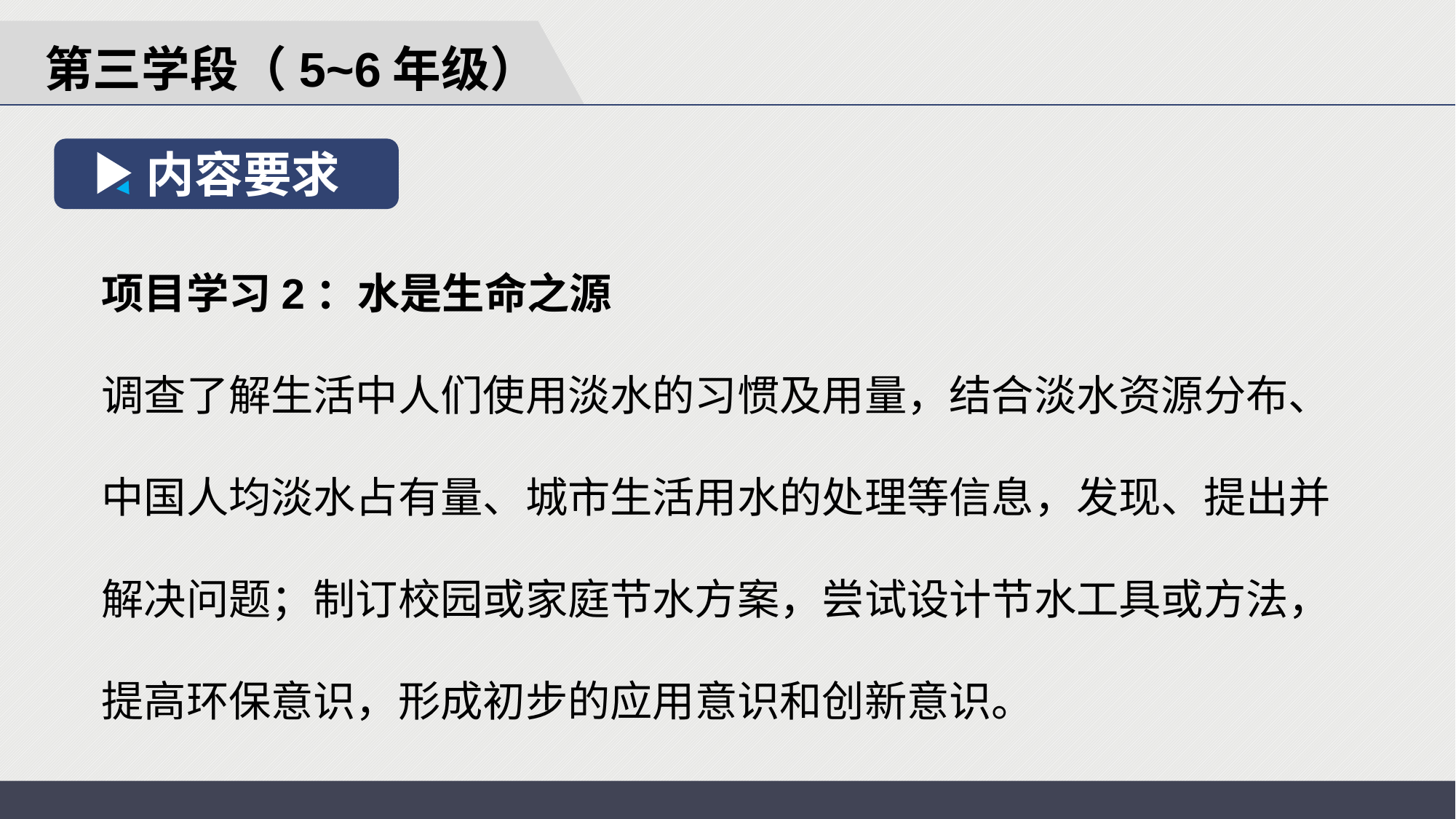

第三学段（5~6年级）
内容要求

项目学习2：水是生命之源
调查了解生活中人们使用淡水的习惯及用量，结合淡水资源分布、中国人均淡水占有量、城市生活用水的处理等信息，发现、提出并解决问题；制订校园或家庭节水方案，尝试设计节水工具或方法，提高环保意识，形成初步的应用意识和创新意识。